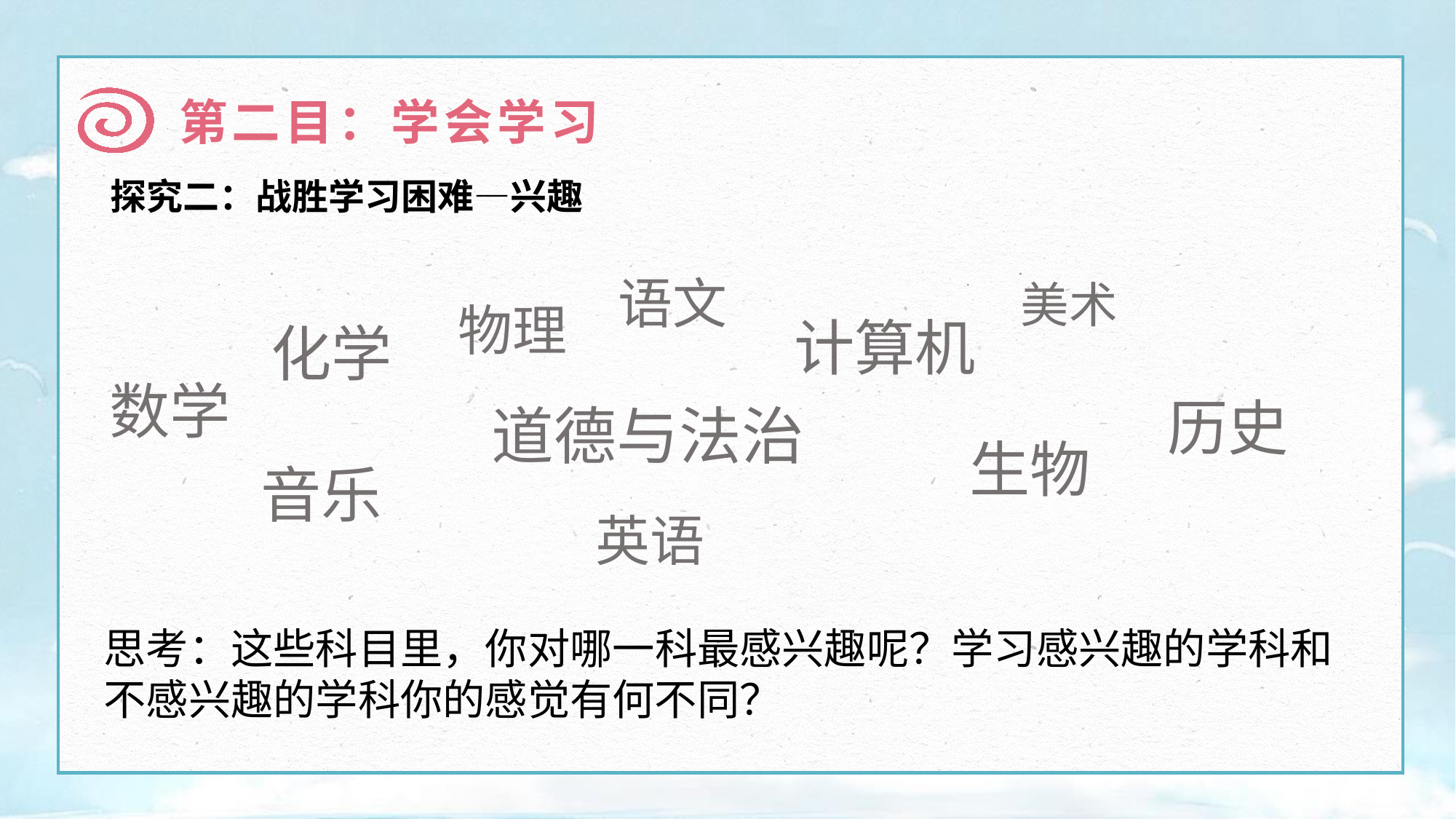

第二目：学会学习

探究二：战胜学习困难—兴趣
语文
美术
物理
计算机
化学
数学
历史
道德与法治
生物
音乐
英语
思考：这些科目里，你对哪一科最感兴趣呢？学习感兴趣的学科和不感兴趣的学科你的感觉有何不同？